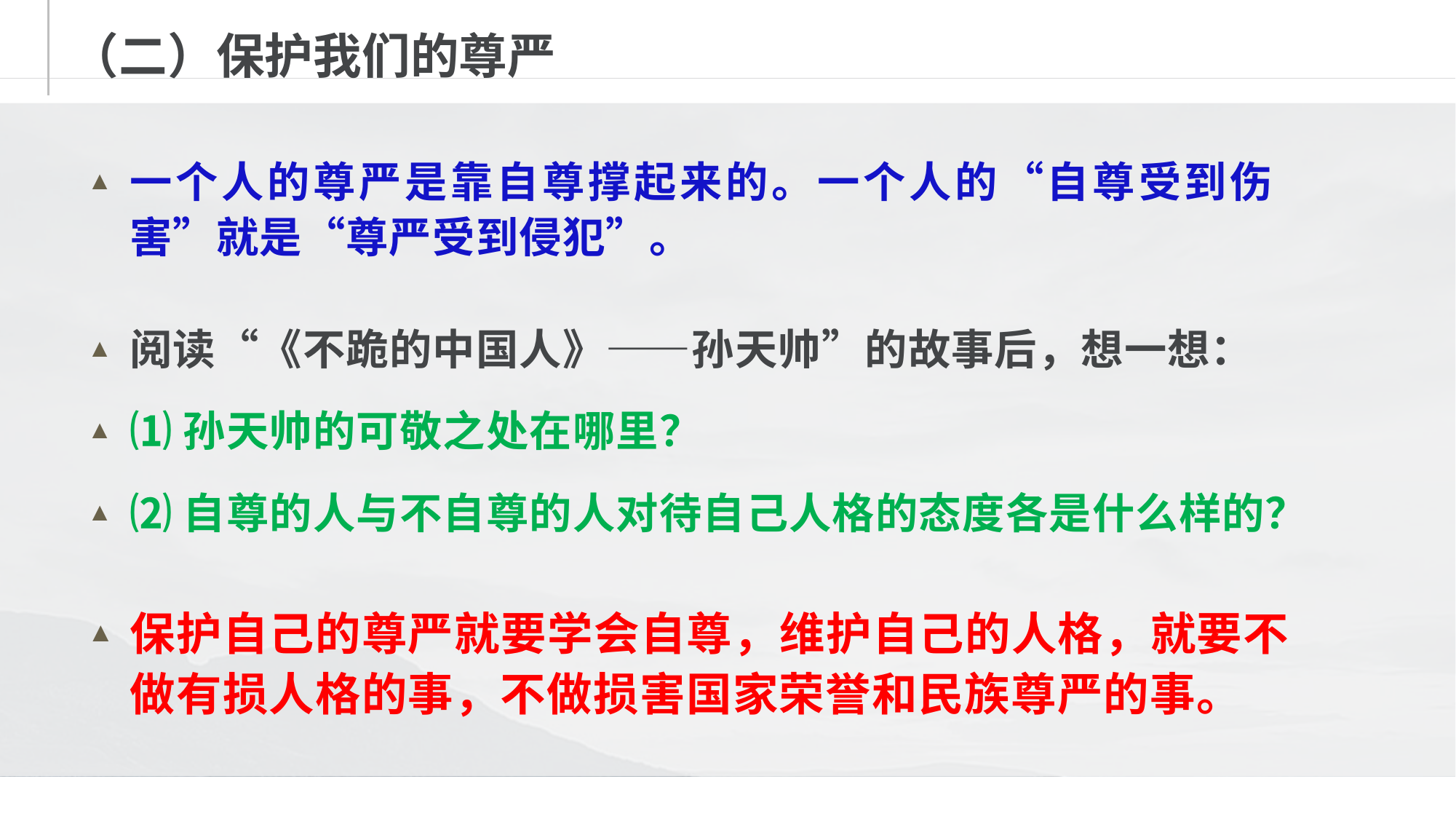

# （二）保护我们的尊严
一个人的尊严是靠自尊撑起来的。一个人的“自尊受到伤害”就是“尊严受到侵犯”。
阅读“《不跪的中国人》——孙天帅”的故事后，想一想：
⑴孙天帅的可敬之处在哪里？
⑵自尊的人与不自尊的人对待自己人格的态度各是什么样的？
保护自己的尊严就要学会自尊，维护自己的人格，就要不做有损人格的事，不做损害国家荣誉和民族尊严的事。